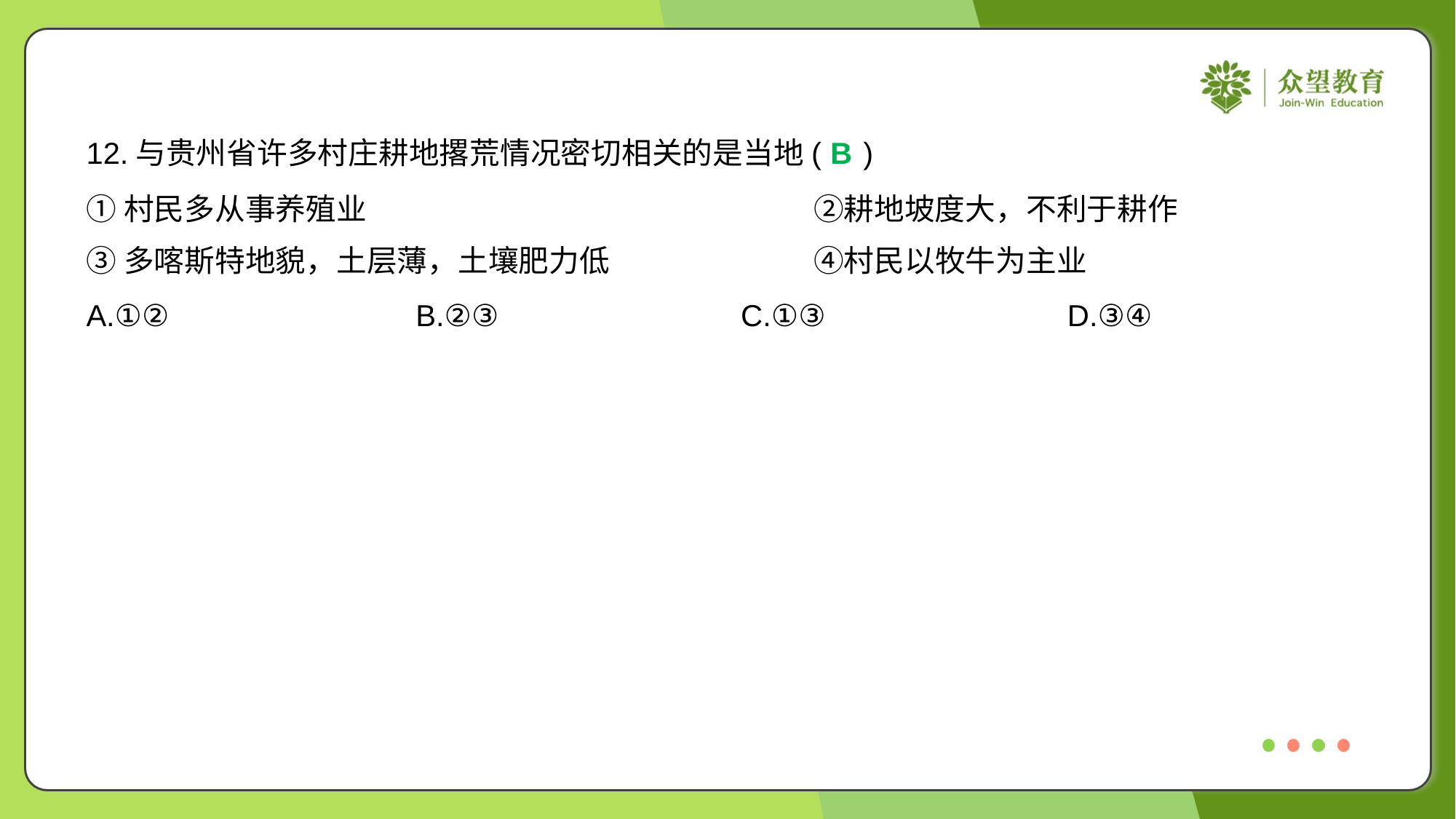

12.与贵州省许多村庄耕地撂荒情况密切相关的是当地(     )
B
①村民多从事养殖业	②耕地坡度大，不利于耕作
③多喀斯特地貌，土层薄，土壤肥力低	④村民以牧牛为主业
A.①②	B.②③	C.①③	D.③④